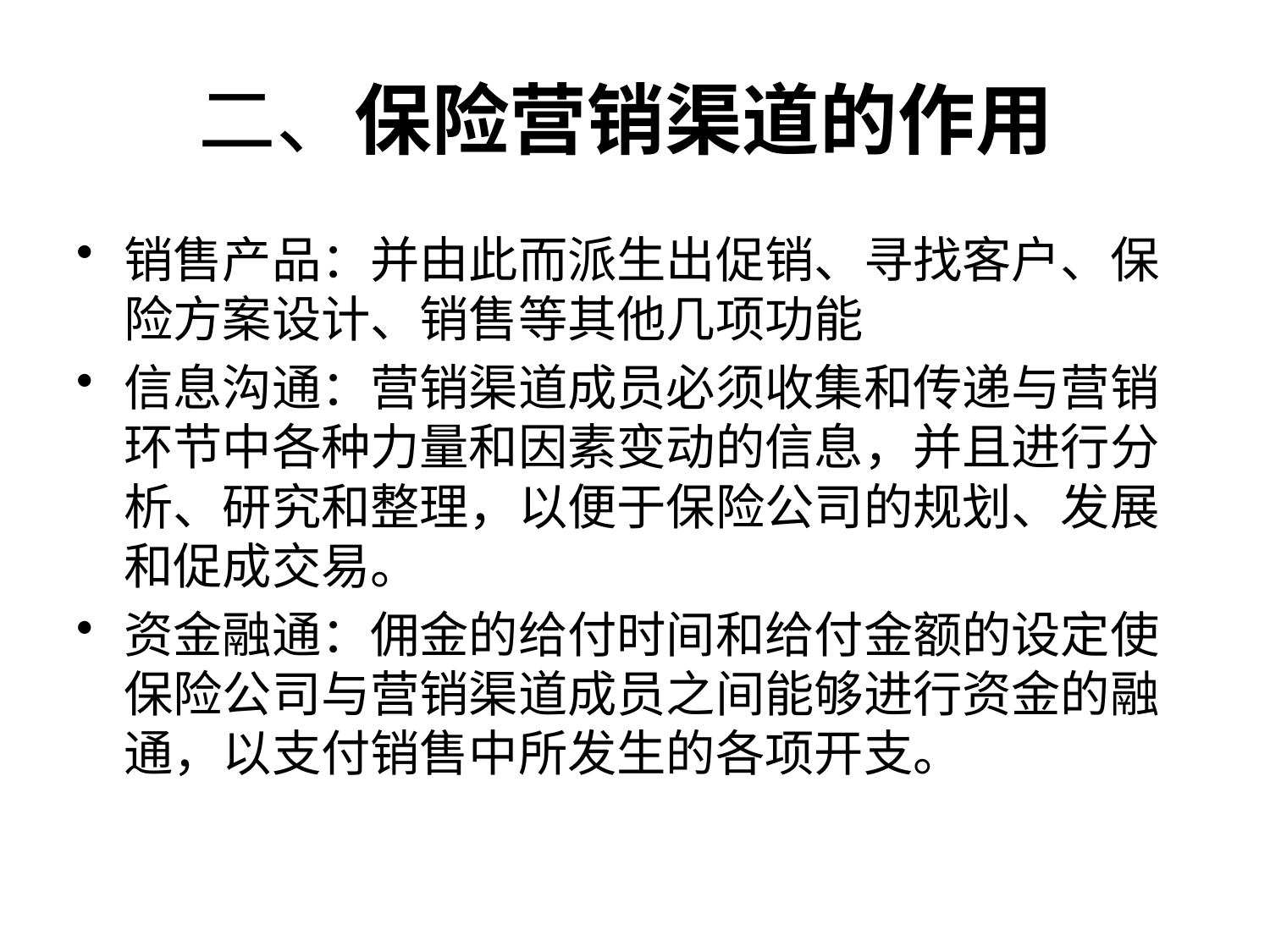

# 二、保险营销渠道的作用
销售产品：并由此而派生出促销、寻找客户、保险方案设计、销售等其他几项功能
信息沟通：营销渠道成员必须收集和传递与营销环节中各种力量和因素变动的信息，并且进行分析、研究和整理，以便于保险公司的规划、发展和促成交易。
资金融通：佣金的给付时间和给付金额的设定使保险公司与营销渠道成员之间能够进行资金的融通，以支付销售中所发生的各项开支。